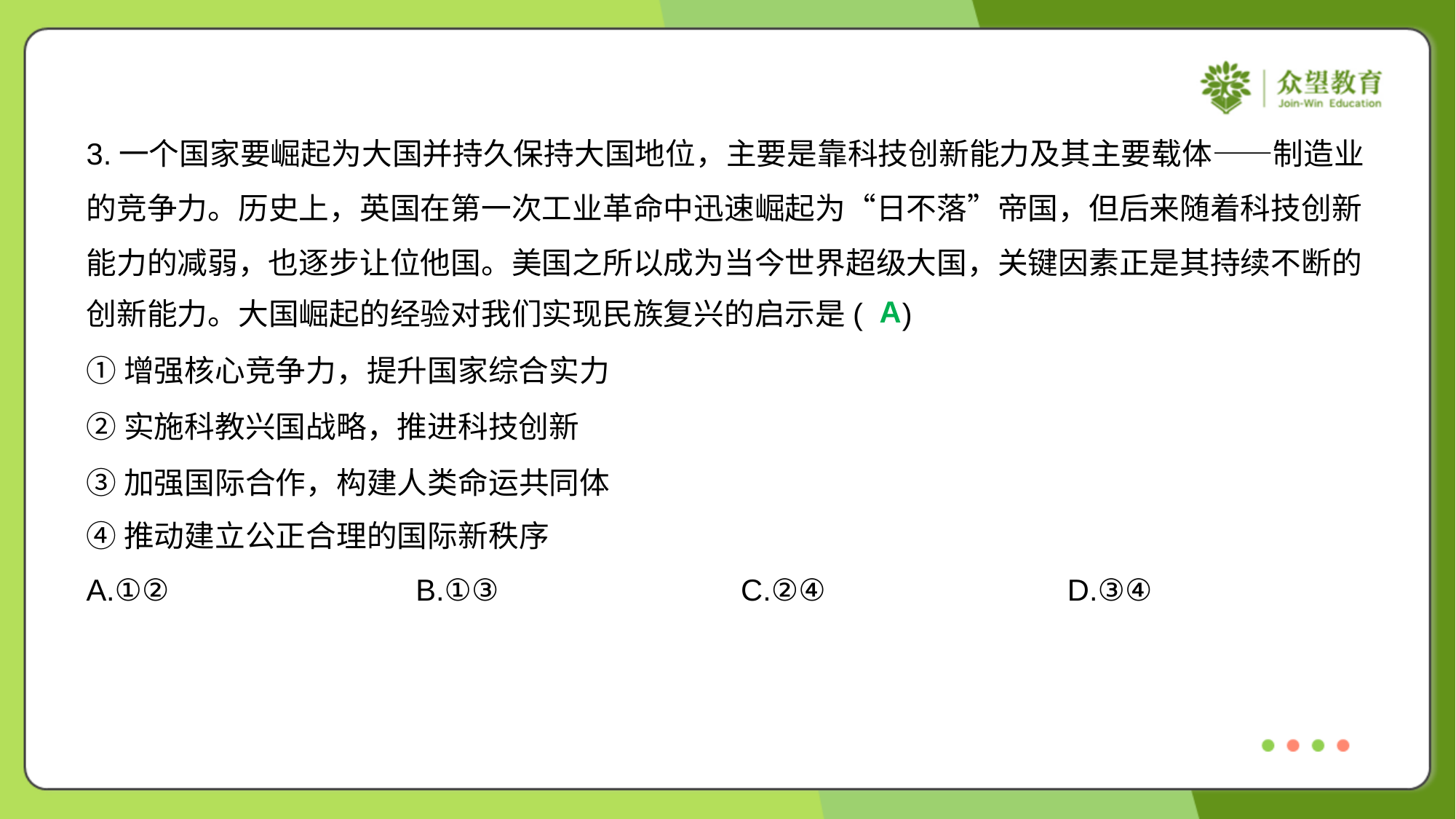

3.一个国家要崛起为大国并持久保持大国地位，主要是靠科技创新能力及其主要载体——制造业
的竞争力。历史上，英国在第一次工业革命中迅速崛起为“日不落”帝国，但后来随着科技创新
能力的减弱，也逐步让位他国。美国之所以成为当今世界超级大国，关键因素正是其持续不断的
创新能力。大国崛起的经验对我们实现民族复兴的启示是(     )
A
①增强核心竞争力，提升国家综合实力
②实施科教兴国战略，推进科技创新
③加强国际合作，构建人类命运共同体
④推动建立公正合理的国际新秩序
A.①②	B.①③	C.②④	D.③④